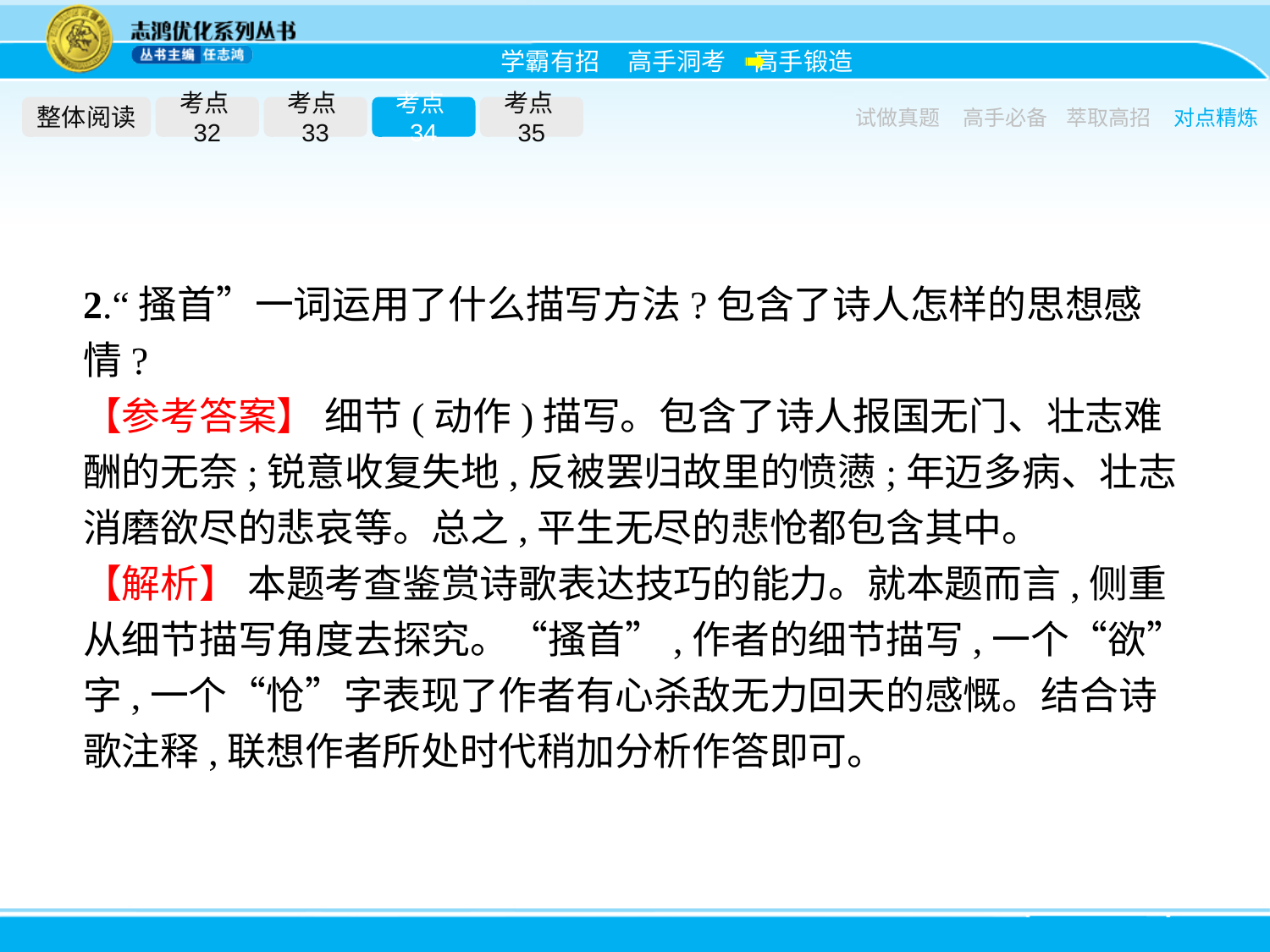

整体阅读
考点32
考点33
考点34
考点35
试做真题
高手必备
萃取高招
对点精炼
2.“搔首”一词运用了什么描写方法?包含了诗人怎样的思想感情?
【参考答案】 细节(动作)描写。包含了诗人报国无门、壮志难酬的无奈;锐意收复失地,反被罢归故里的愤懑;年迈多病、壮志消磨欲尽的悲哀等。总之,平生无尽的悲怆都包含其中。
【解析】 本题考查鉴赏诗歌表达技巧的能力。就本题而言,侧重从细节描写角度去探究。“搔首”,作者的细节描写,一个“欲”字,一个“怆”字表现了作者有心杀敌无力回天的感慨。结合诗歌注释,联想作者所处时代稍加分析作答即可。